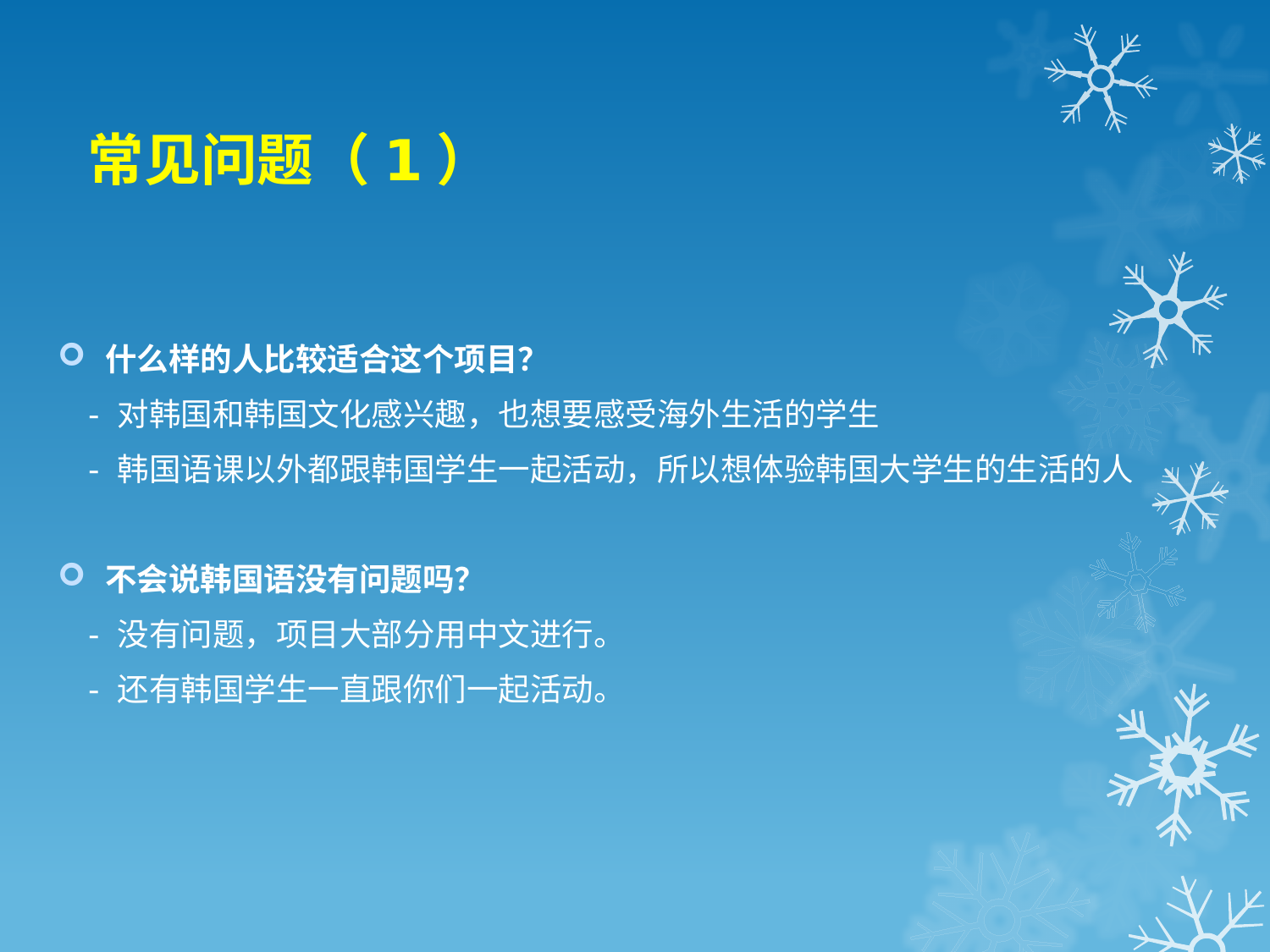

# 常见问题（1）
什么样的人比较适合这个项目？
   - 对韩国和韩国文化感兴趣，也想要感受海外生活的学生
   - 韩国语课以外都跟韩国学生一起活动，所以想体验韩国大学生的生活的人

不会说韩国语没有问题吗？
   - 没有问题，项目大部分用中文进行。
   - 还有韩国学生一直跟你们一起活动。